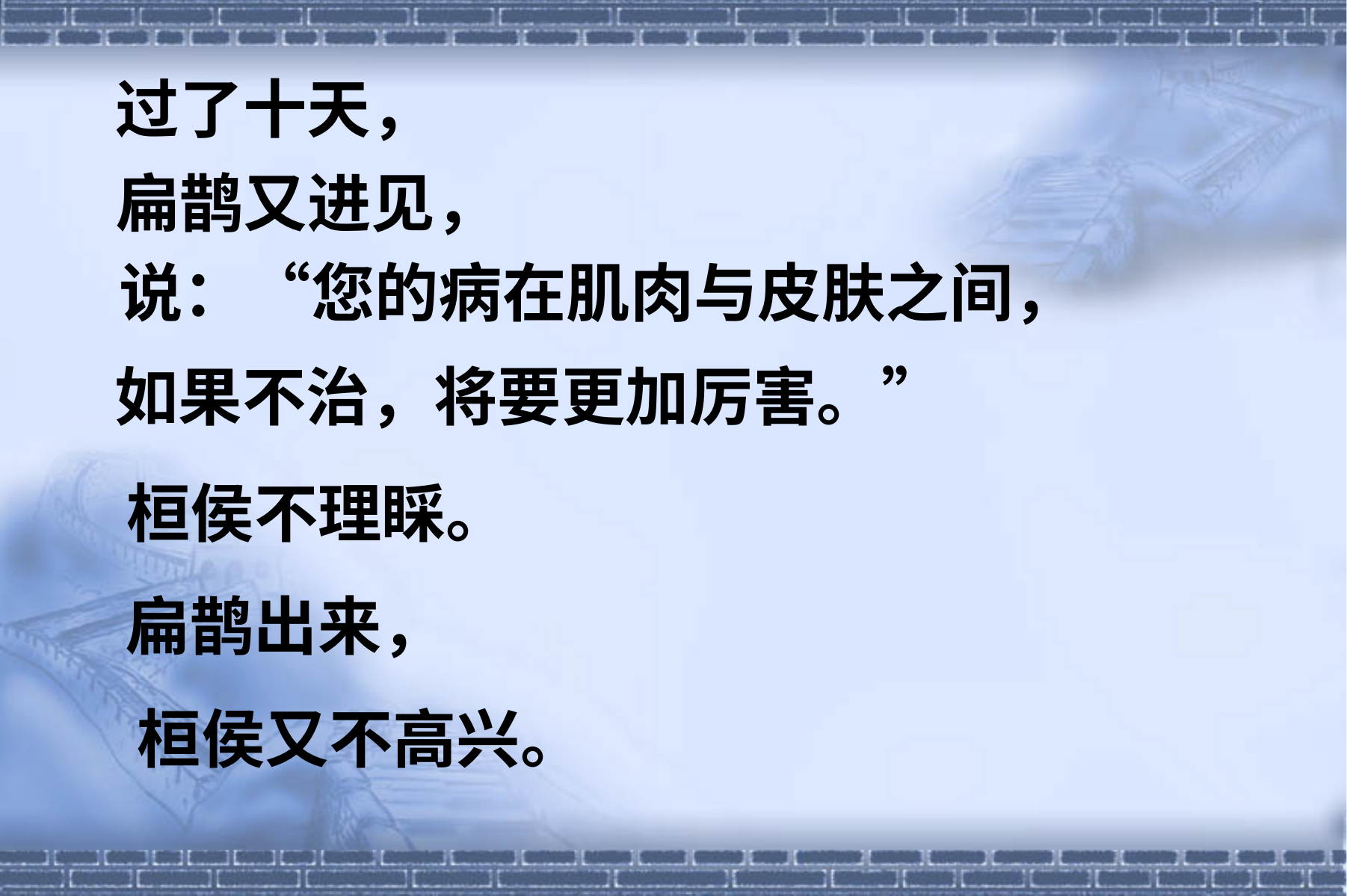

过了十天，
扁鹊又进见，
说：“您的病在肌肉与皮肤之间，
如果不治，将要更加厉害。”
桓侯不理睬。
扁鹊出来，
桓侯又不高兴。